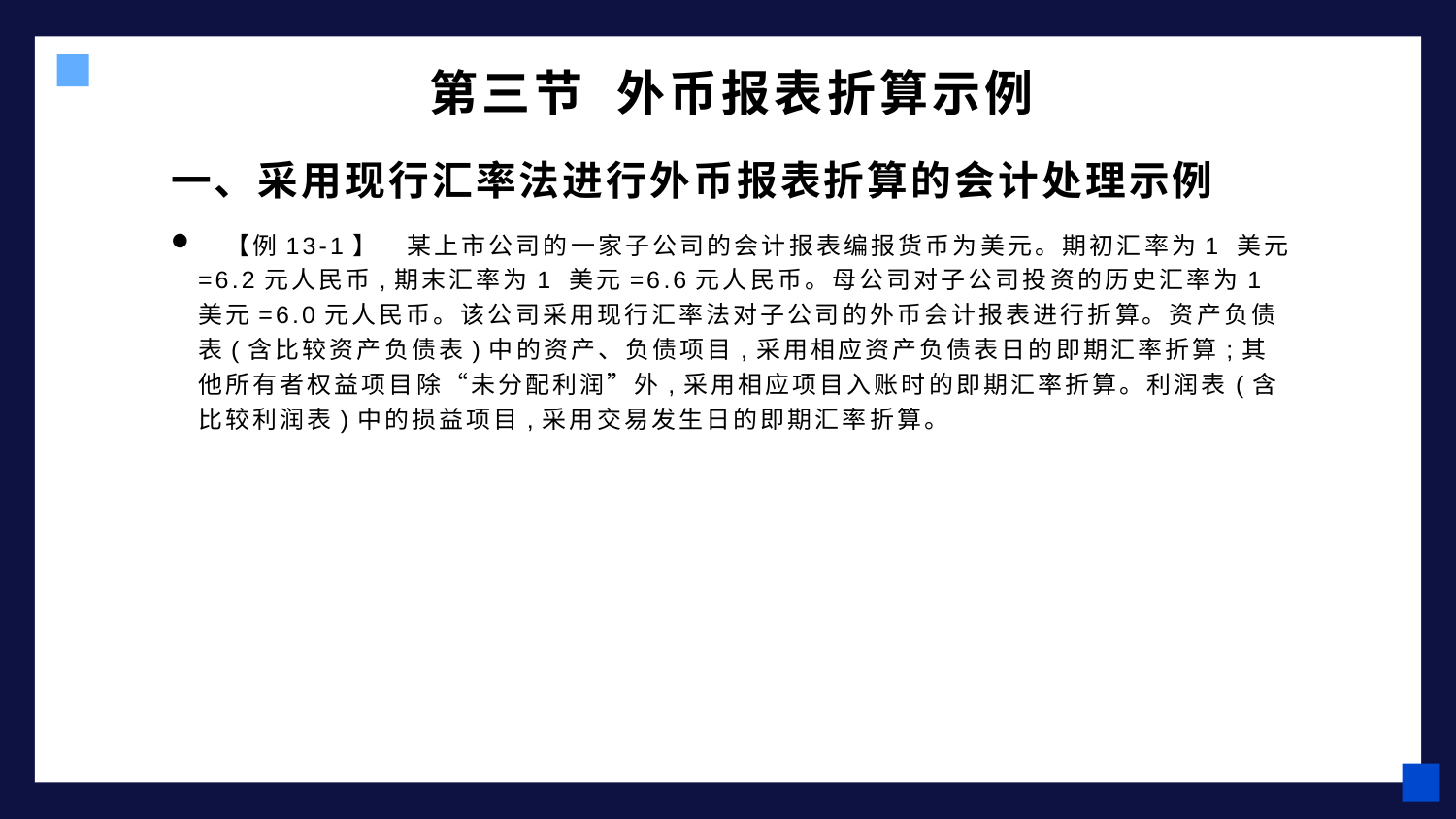

# 第三节  外币报表折算示例
一、采用现行汇率法进行外币报表折算的会计处理示例
　【例13-1】　某上市公司的一家子公司的会计报表编报货币为美元。期初汇率为1 美元=6.2元人民币,期末汇率为1 美元=6.6元人民币。母公司对子公司投资的历史汇率为1 美元=6.0元人民币。该公司采用现行汇率法对子公司的外币会计报表进行折算。资产负债表(含比较资产负债表)中的资产、负债项目,采用相应资产负债表日的即期汇率折算;其他所有者权益项目除“未分配利润”外,采用相应项目入账时的即期汇率折算。利润表(含比较利润表)中的损益项目,采用交易发生日的即期汇率折算。